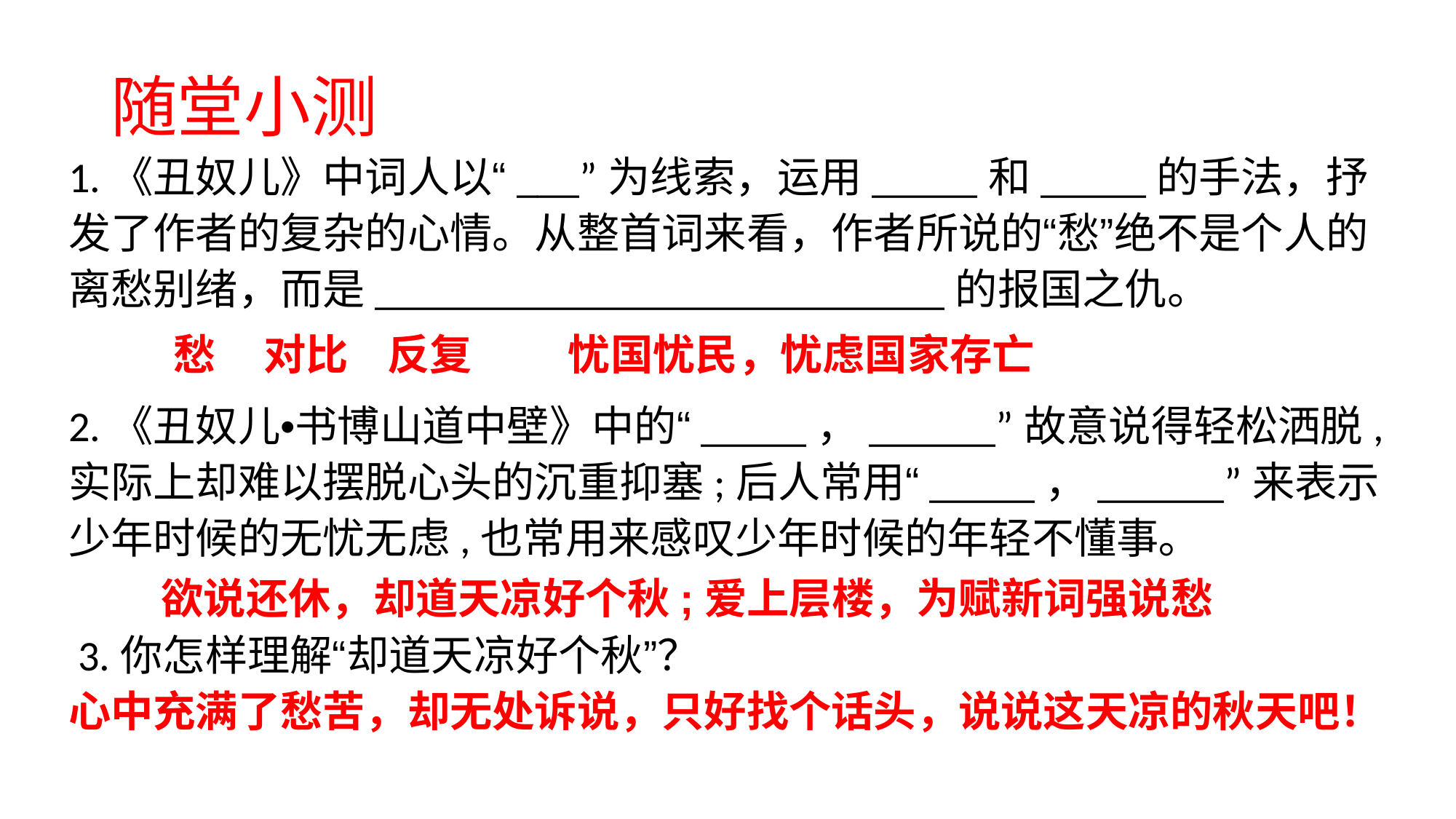

随堂小测
1.《丑奴儿》中词人以“___”为线索，运用_____和_____的手法，抒发了作者的复杂的心情。从整首词来看，作者所说的“愁”绝不是个人的离愁别绪，而是___________________________的报国之仇。
        愁     对比    反复          忧国忧民，忧虑国家存亡
2.《丑奴儿•书博山道中壁》中的“_____，______”故意说得轻松洒脱,实际上却难以摆脱心头的沉重抑塞;后人常用“_____，______”来表示少年时候的无忧无虑,也常用来感叹少年时候的年轻不懂事｡
       欲说还休，却道天凉好个秋;爱上层楼，为赋新词强说愁
 3.你怎样理解“却道天凉好个秋”？
心中充满了愁苦，却无处诉说，只好找个话头，说说这天凉的秋天吧！